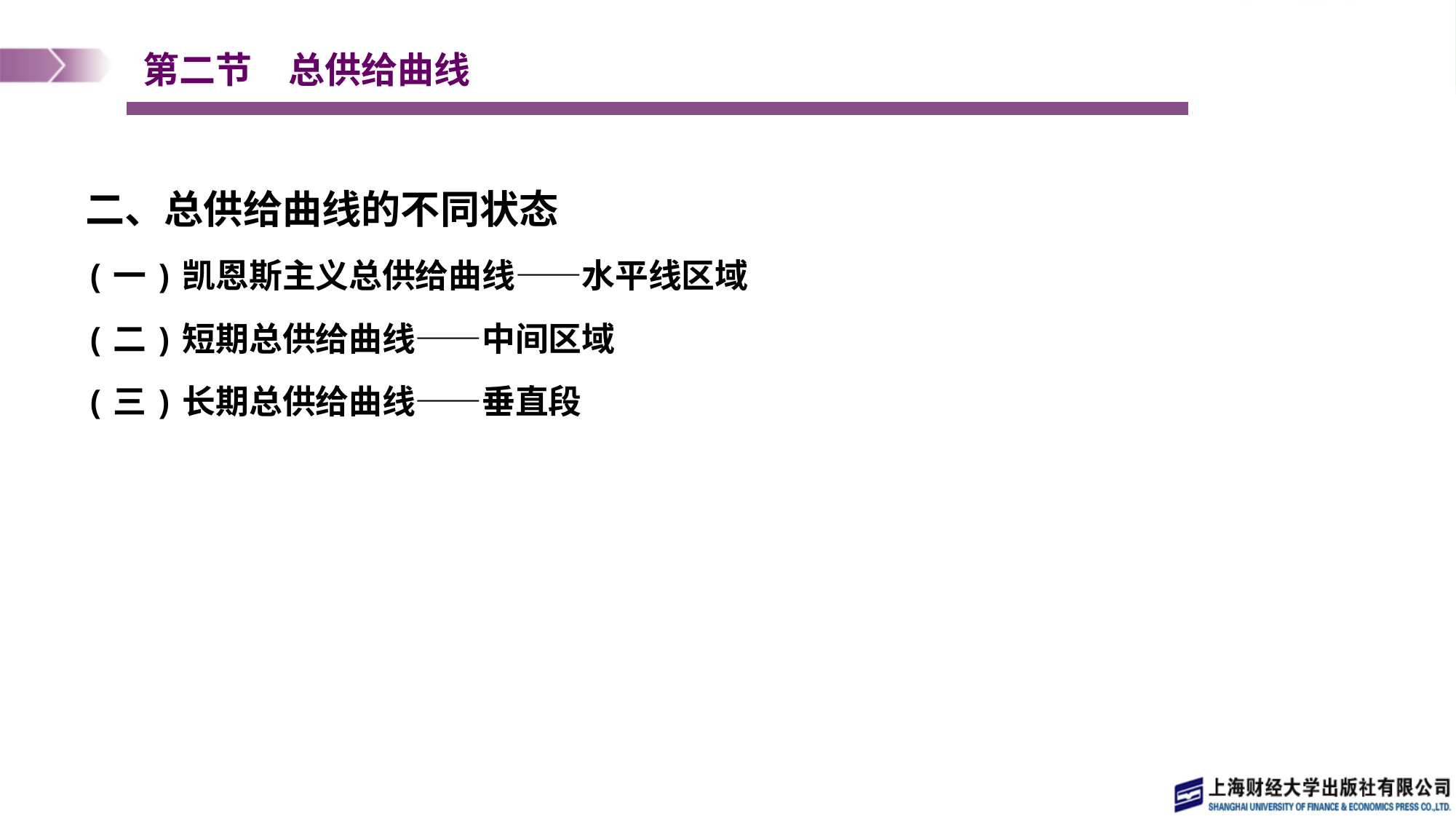

# 第二节　总供给曲线
二、总供给曲线的不同状态
(一)凯恩斯主义总供给曲线——水平线区域
(二)短期总供给曲线——中间区域
(三)长期总供给曲线——垂直段